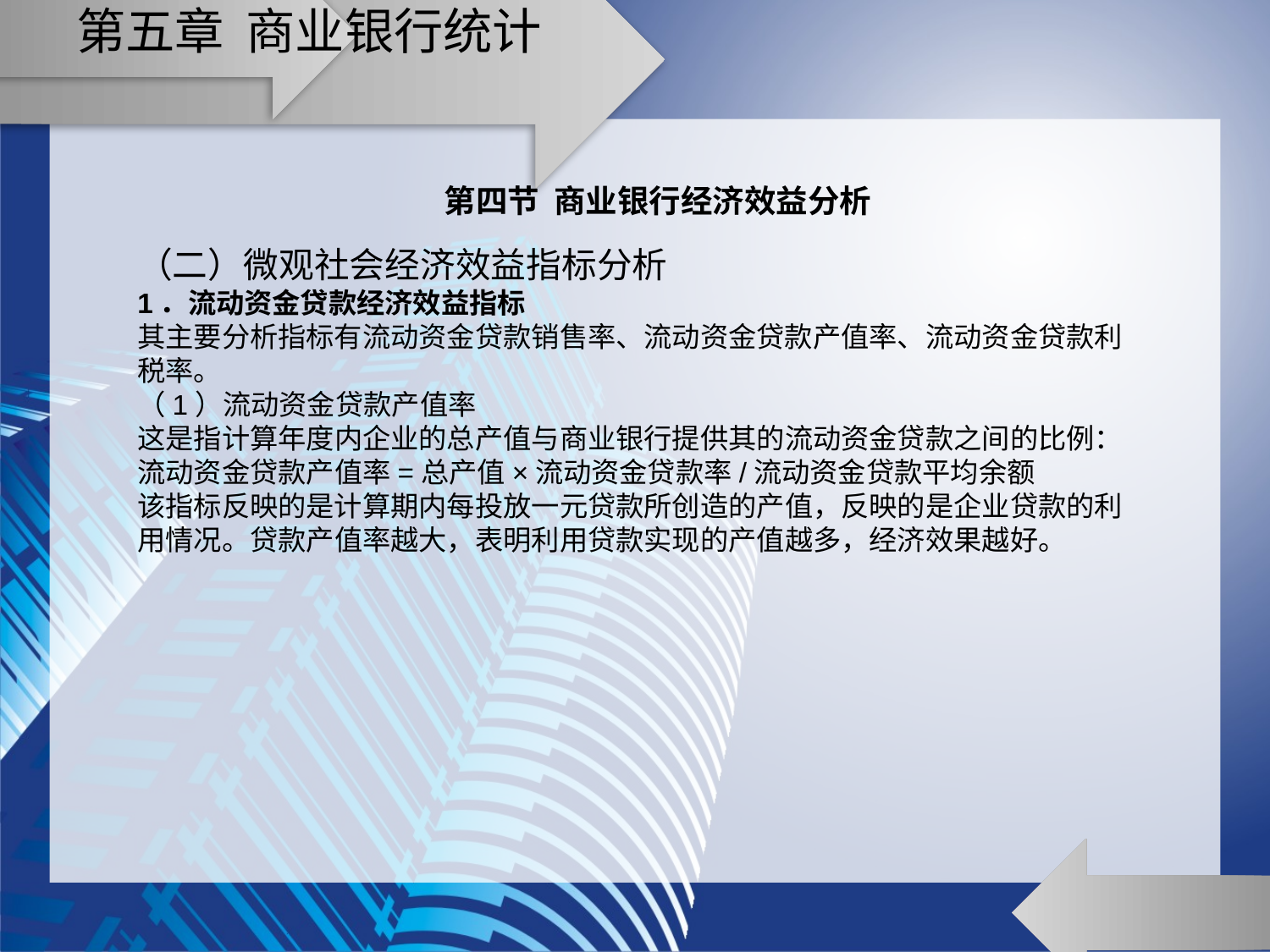

# 第五章  商业银行统计
第四节  商业银行经济效益分析
（二）微观社会经济效益指标分析
1．流动资金贷款经济效益指标
其主要分析指标有流动资金贷款销售率、流动资金贷款产值率、流动资金贷款利税率。
（1）流动资金贷款产值率
这是指计算年度内企业的总产值与商业银行提供其的流动资金贷款之间的比例：
流动资金贷款产值率=总产值×流动资金贷款率/流动资金贷款平均余额
该指标反映的是计算期内每投放一元贷款所创造的产值，反映的是企业贷款的利用情况。贷款产值率越大，表明利用贷款实现的产值越多，经济效果越好。